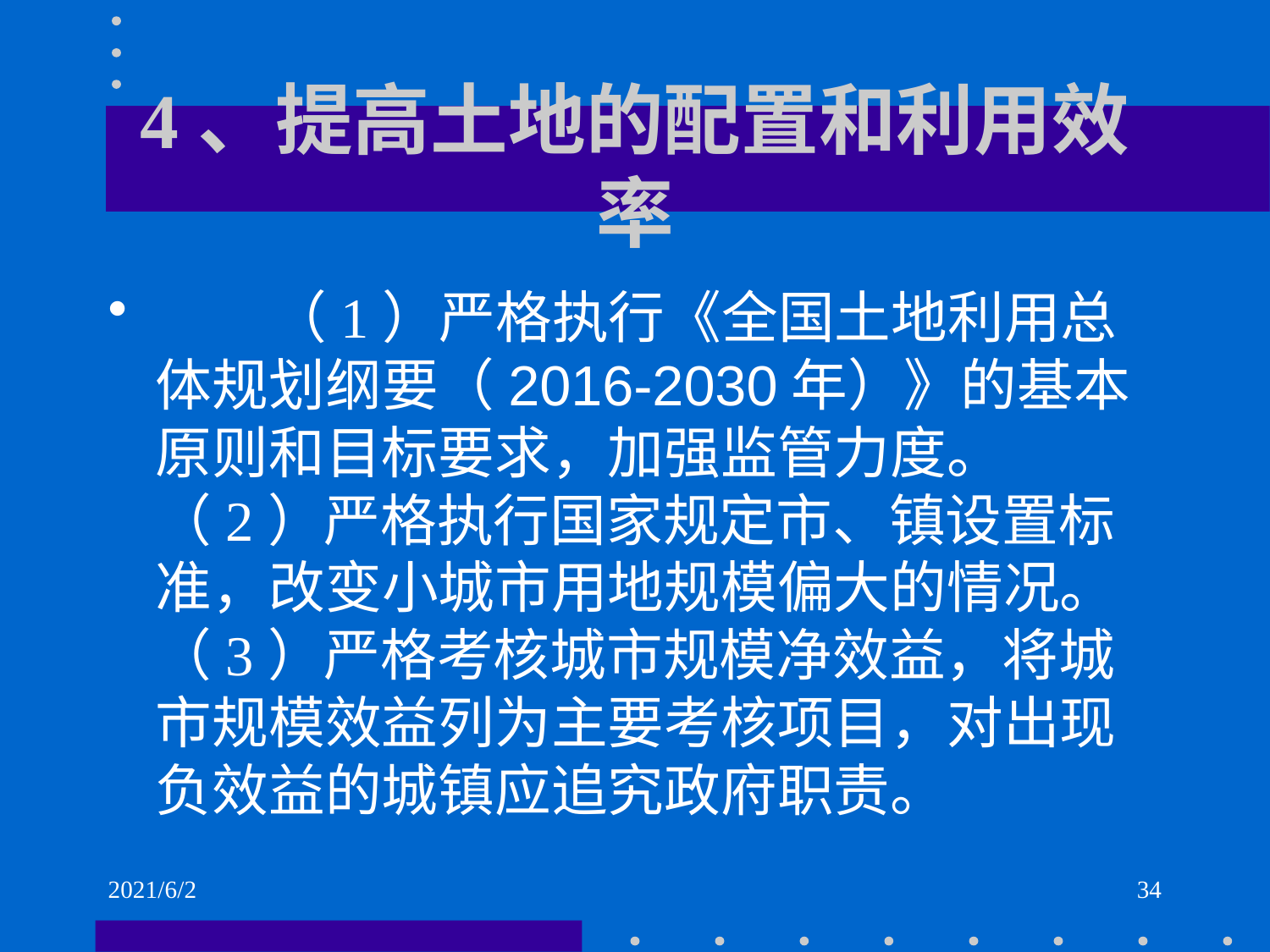

# 4、提高土地的配置和利用效率
        （1）严格执行《全国土地利用总体规划纲要（2016-2030年）》的基本原则和目标要求，加强监管力度。（2）严格执行国家规定市、镇设置标准，改变小城市用地规模偏大的情况。（3）严格考核城市规模净效益，将城市规模效益列为主要考核项目，对出现负效益的城镇应追究政府职责。

2021/6/2
34